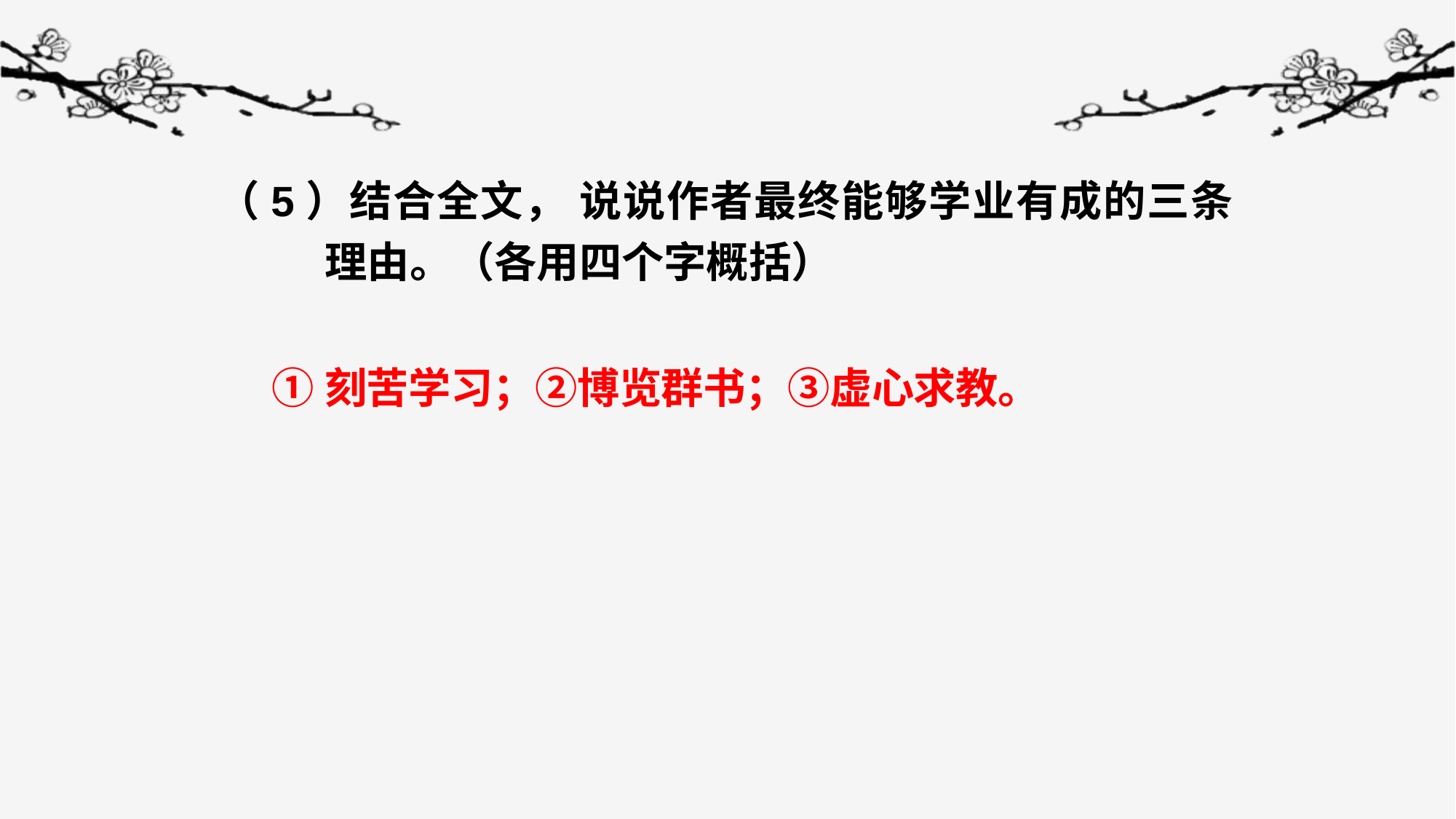

（5）结合全文， 说说作者最终能够学业有成的三条理由。（各用四个字概括）
①刻苦学习；②博览群书；③虚心求教。